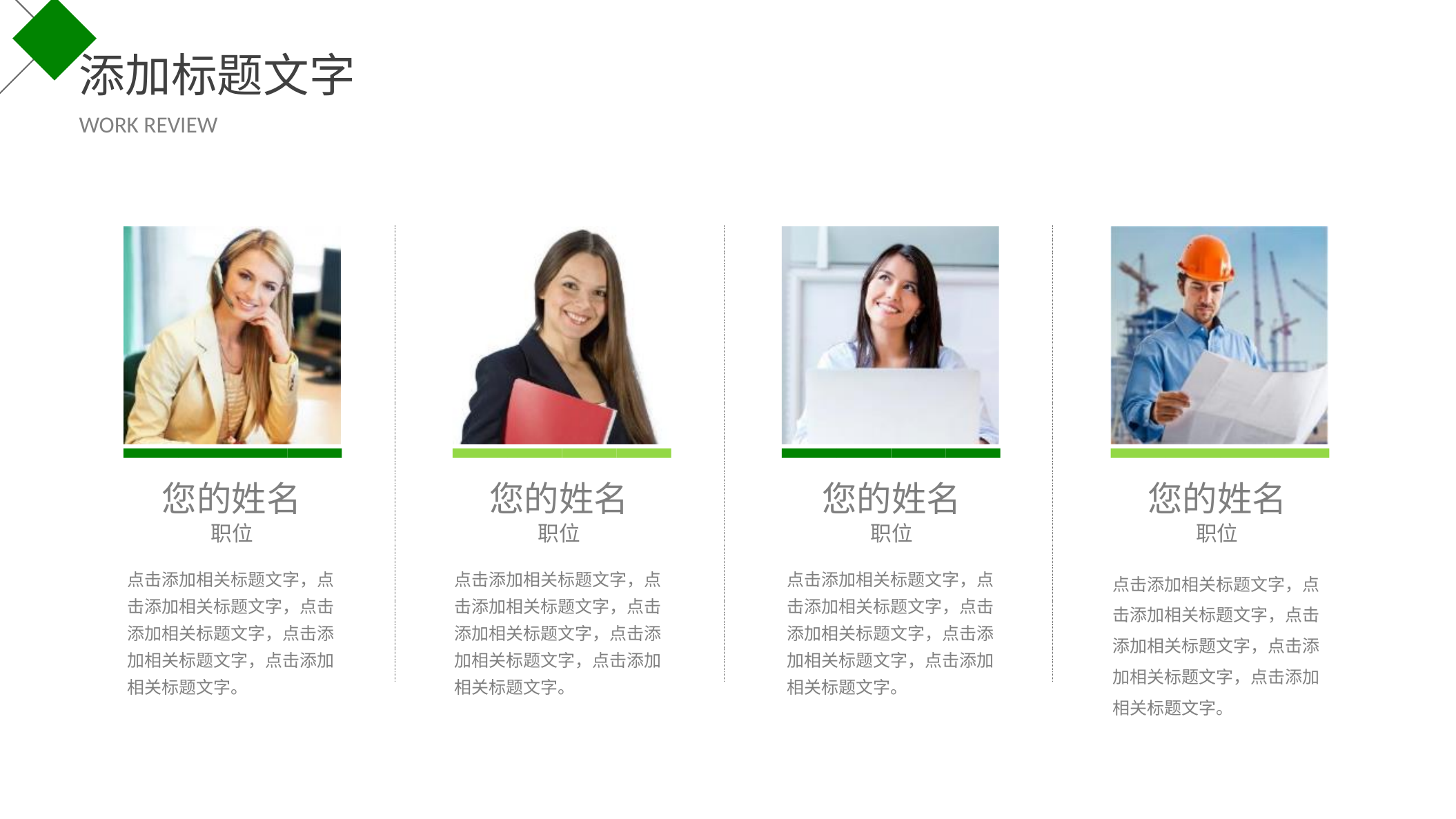

添加标题文字
WORK REVIEW

您的姓名
职位
点击添加相关标题文字，点击添加相关标题文字，点击添加相关标题文字，点击添加相关标题文字，点击添加相关标题文字。
您的姓名
职位
点击添加相关标题文字，点击添加相关标题文字，点击添加相关标题文字，点击添加相关标题文字，点击添加相关标题文字。
您的姓名
职位
点击添加相关标题文字，点击添加相关标题文字，点击添加相关标题文字，点击添加相关标题文字，点击添加相关标题文字。
您的姓名
职位
点击添加相关标题文字，点击添加相关标题文字，点击添加相关标题文字，点击添加相关标题文字，点击添加相关标题文字。